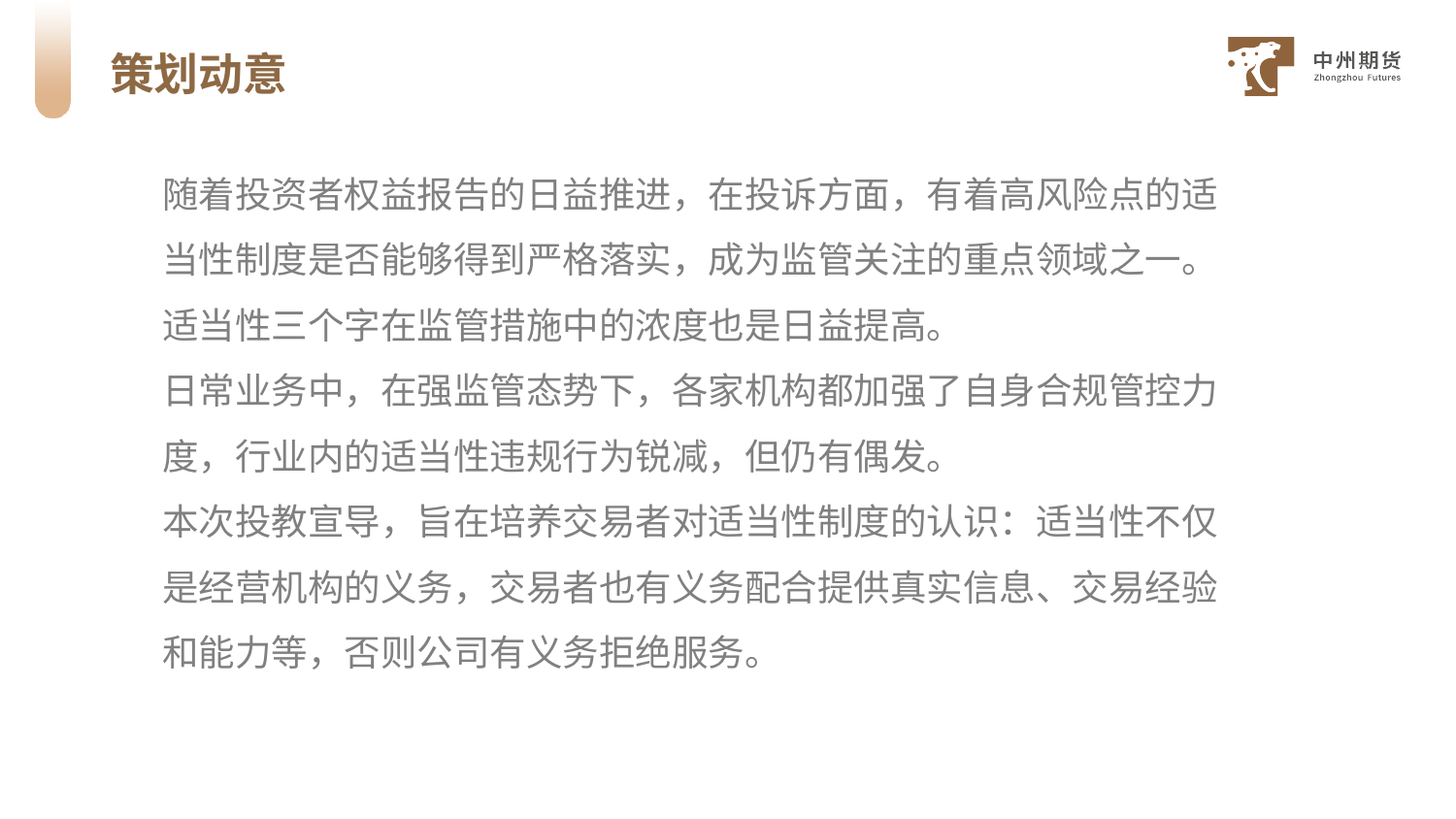

策划动意
随着投资者权益报告的日益推进，在投诉方面，有着高风险点的适当性制度是否能够得到严格落实，成为监管关注的重点领域之一。适当性三个字在监管措施中的浓度也是日益提高。
日常业务中，在强监管态势下，各家机构都加强了自身合规管控力度，行业内的适当性违规行为锐减，但仍有偶发。
本次投教宣导，旨在培养交易者对适当性制度的认识：适当性不仅是经营机构的义务，交易者也有义务配合提供真实信息、交易经验和能力等，否则公司有义务拒绝服务。